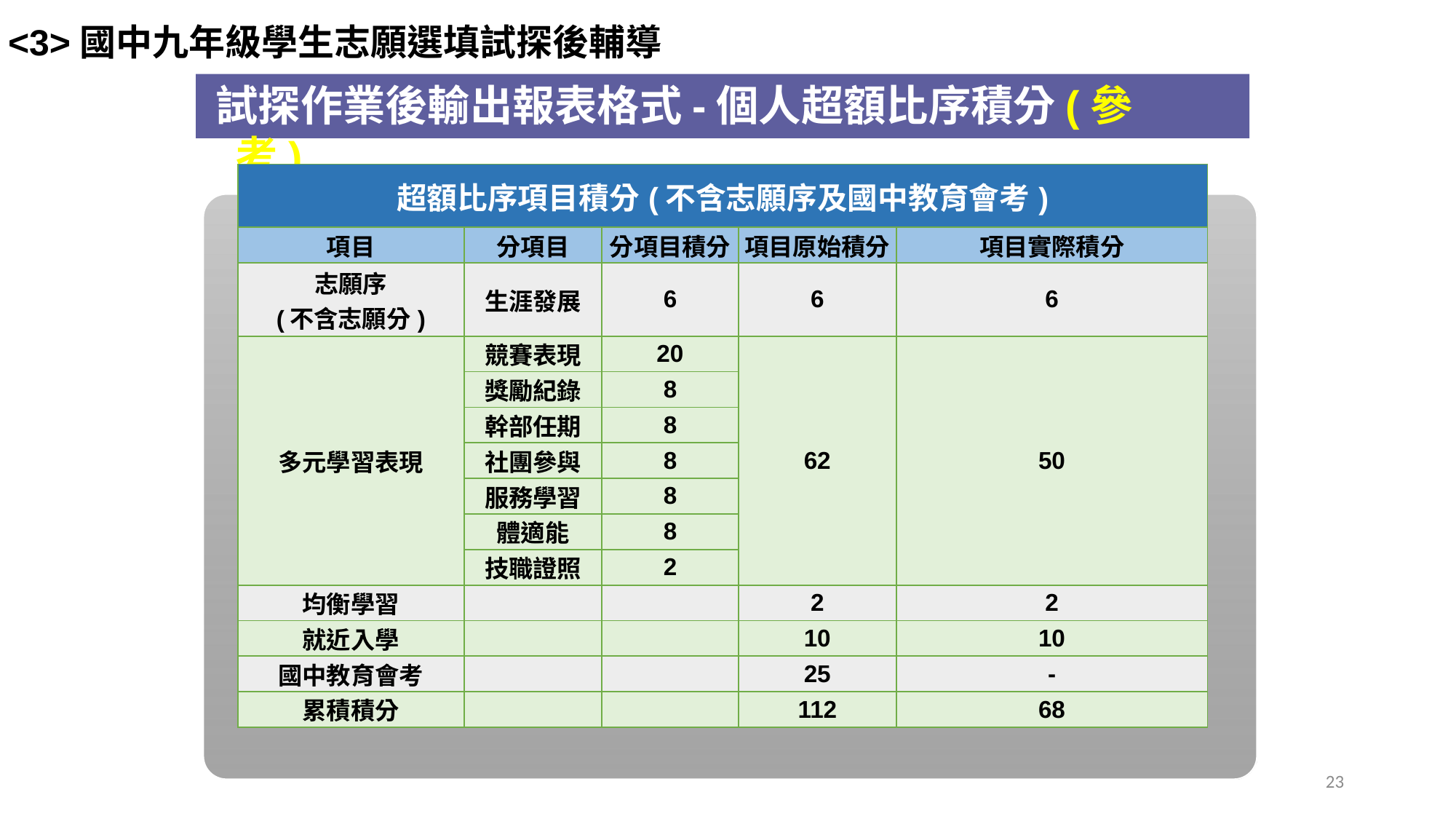

<3>國中九年級學生志願選填試探後輔導
試探作業後輸出報表格式-個人超額比序積分(參考)

| 超額比序項目積分(不含志願序及國中教育會考) |  |  |  |  |
| --- | --- | --- | --- | --- |
| 項目 | 分項目 | 分項目積分 | 項目原始積分 | 項目實際積分 |
| 志願序 (不含志願分) | 生涯發展 | 6 | 6 | 6 |
| 多元學習表現 | 競賽表現 | 20 | 62 | 50 |
|  | 獎勵紀錄 | 8 |  |  |
|  | 幹部任期 | 8 |  |  |
|  | 社團參與 | 8 |  |  |
|  | 服務學習 | 8 |  |  |
|  | 體適能 | 8 |  |  |
|  | 技職證照 | 2 |  |  |
| 均衡學習 |  |  | 2 | 2 |
| 就近入學 |  |  | 10 | 10 |
| 國中教育會考 |  |  | 25 | - |
| 累積積分 |  |  | 112 | 68 |

23